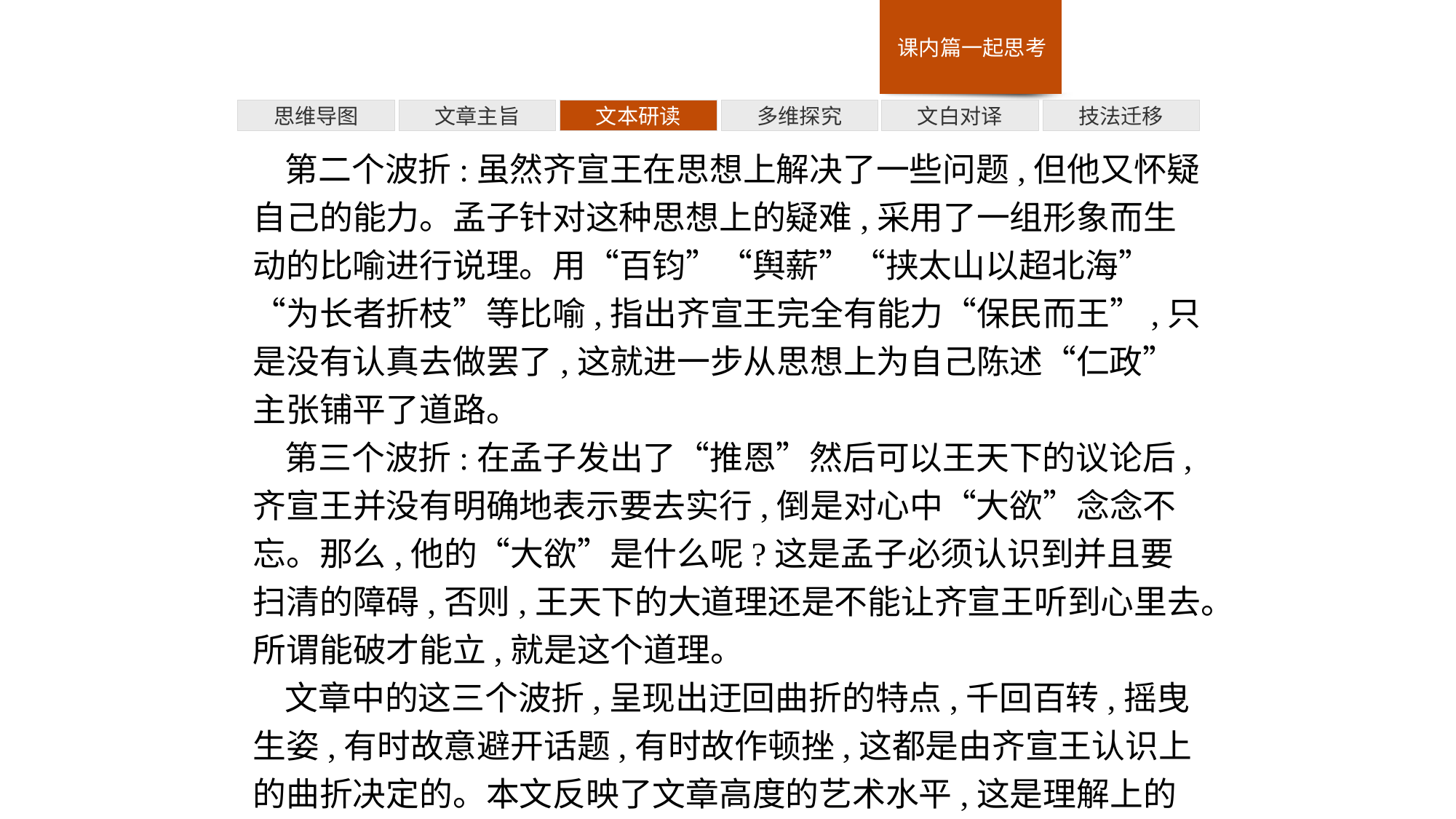

多维探究
技法迁移
思维导图
文章主旨
文本研读
文白对译
第二个波折:虽然齐宣王在思想上解决了一些问题,但他又怀疑自己的能力。孟子针对这种思想上的疑难,采用了一组形象而生动的比喻进行说理。用“百钧”“舆薪”“挟太山以超北海”“为长者折枝”等比喻,指出齐宣王完全有能力“保民而王”,只是没有认真去做罢了,这就进一步从思想上为自己陈述“仁政”主张铺平了道路。
第三个波折:在孟子发出了“推恩”然后可以王天下的议论后,齐宣王并没有明确地表示要去实行,倒是对心中“大欲”念念不忘。那么,他的“大欲”是什么呢?这是孟子必须认识到并且要扫清的障碍,否则,王天下的大道理还是不能让齐宣王听到心里去。所谓能破才能立,就是这个道理。
文章中的这三个波折,呈现出迂回曲折的特点,千回百转,摇曳生姿,有时故意避开话题,有时故作顿挫,这都是由齐宣王认识上的曲折决定的。本文反映了文章高度的艺术水平,这是理解上的难点,更是理解上的重点。